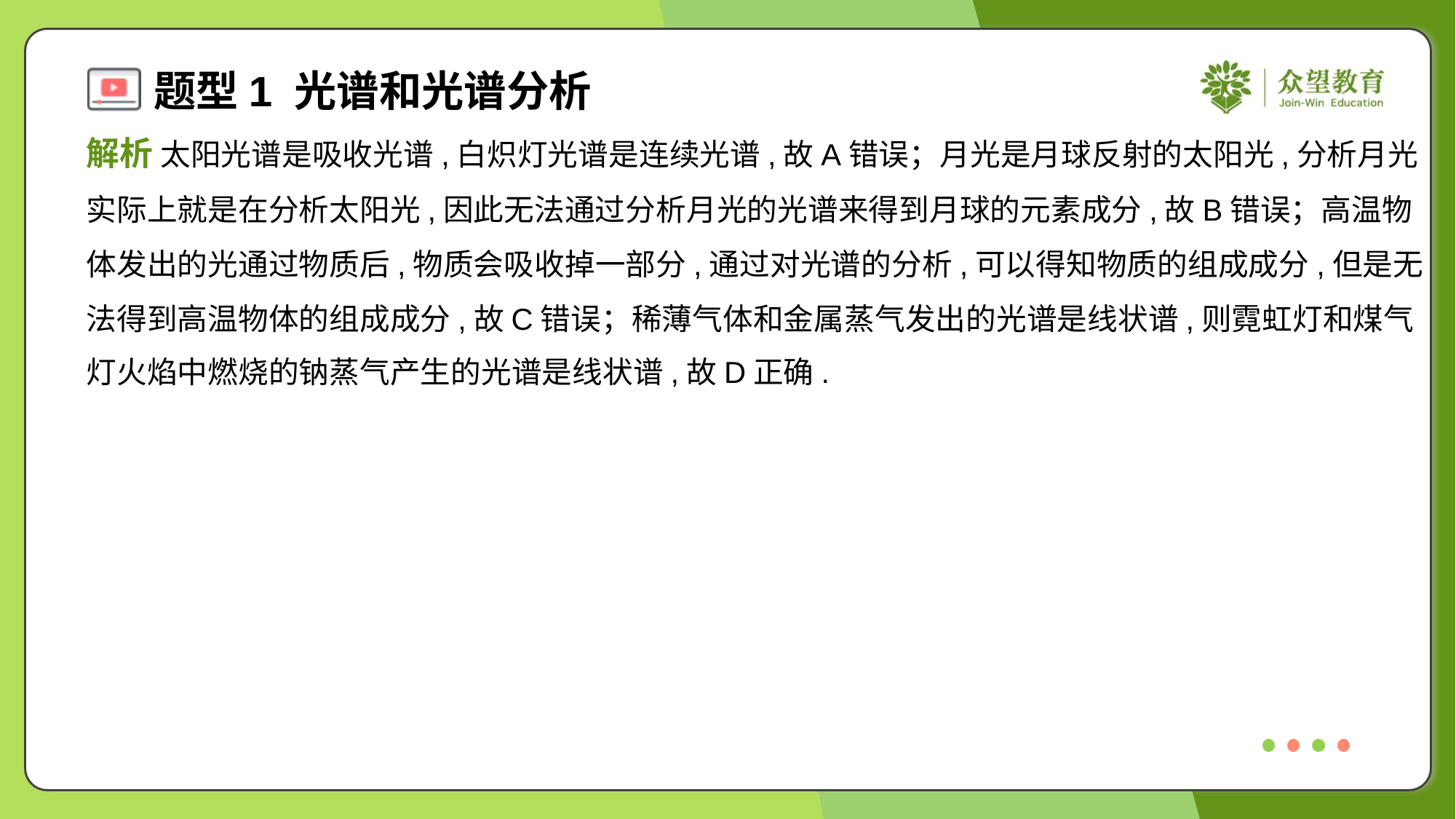

解析 太阳光谱是吸收光谱,白炽灯光谱是连续光谱,故A错误；月光是月球反射的太阳光,分析月光
实际上就是在分析太阳光,因此无法通过分析月光的光谱来得到月球的元素成分,故B错误；高温物
体发出的光通过物质后,物质会吸收掉一部分,通过对光谱的分析,可以得知物质的组成成分,但是无
法得到高温物体的组成成分,故C错误；稀薄气体和金属蒸气发出的光谱是线状谱,则霓虹灯和煤气
灯火焰中燃烧的钠蒸气产生的光谱是线状谱,故D正确.